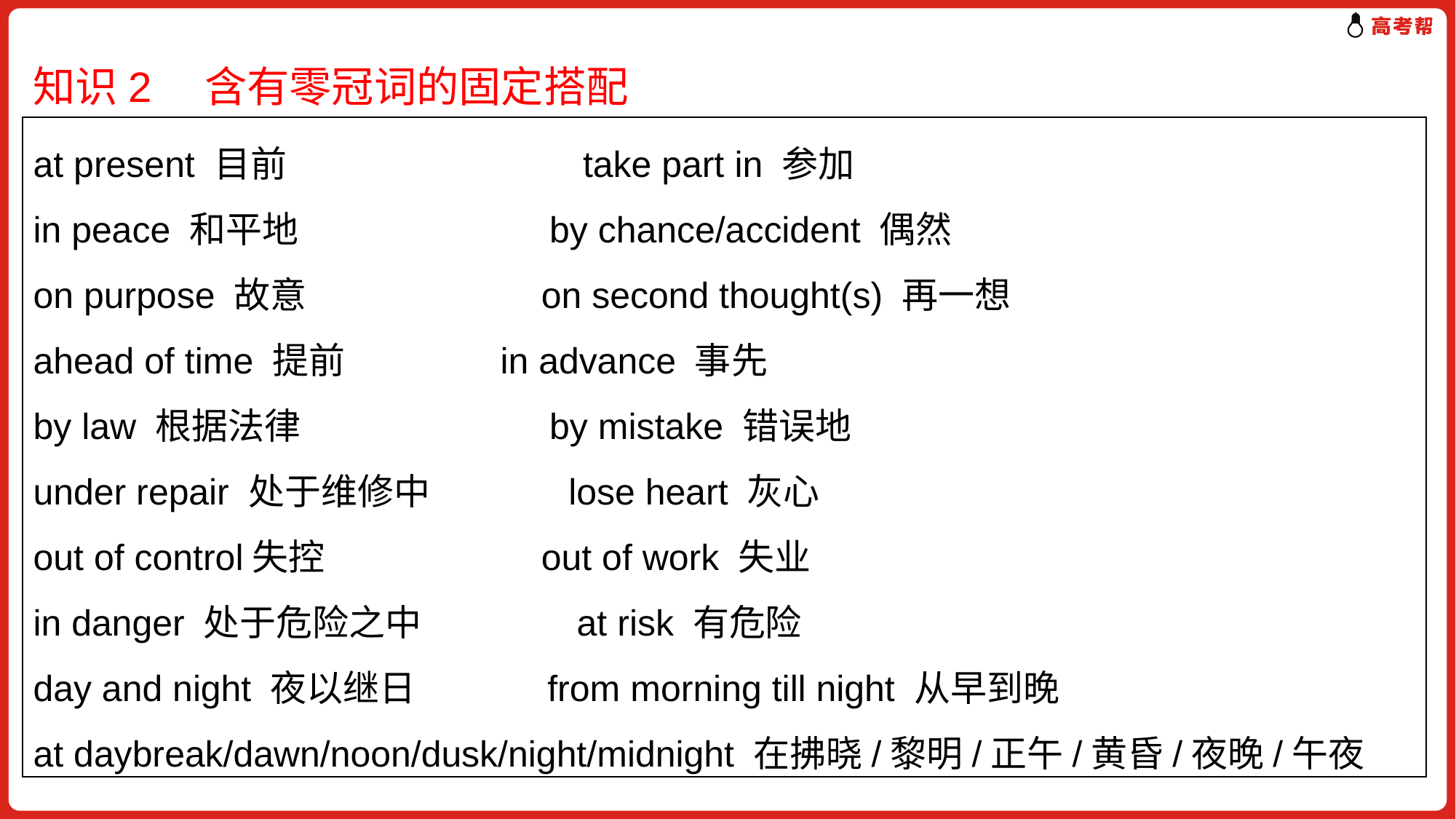

知识2　含有零冠词的固定搭配
at present 目前　　　　　　　    take part in 参加
in peace 和平地 	                      by chance/accident 偶然
on purpose 故意 	                     on second thought(s) 再一想
ahead of time 提前 	                in advance 事先
by law 根据法律 	                      by mistake 错误地
under repair 处于维修中 	           lose heart 灰心
out of control失控 	                     out of work 失业
in danger 处于危险之中 	            at risk 有危险
day and night 夜以继日               from morning till night 从早到晚
at daybreak/dawn/noon/dusk/night/midnight 在拂晓/黎明/正午/黄昏/夜晚/午夜